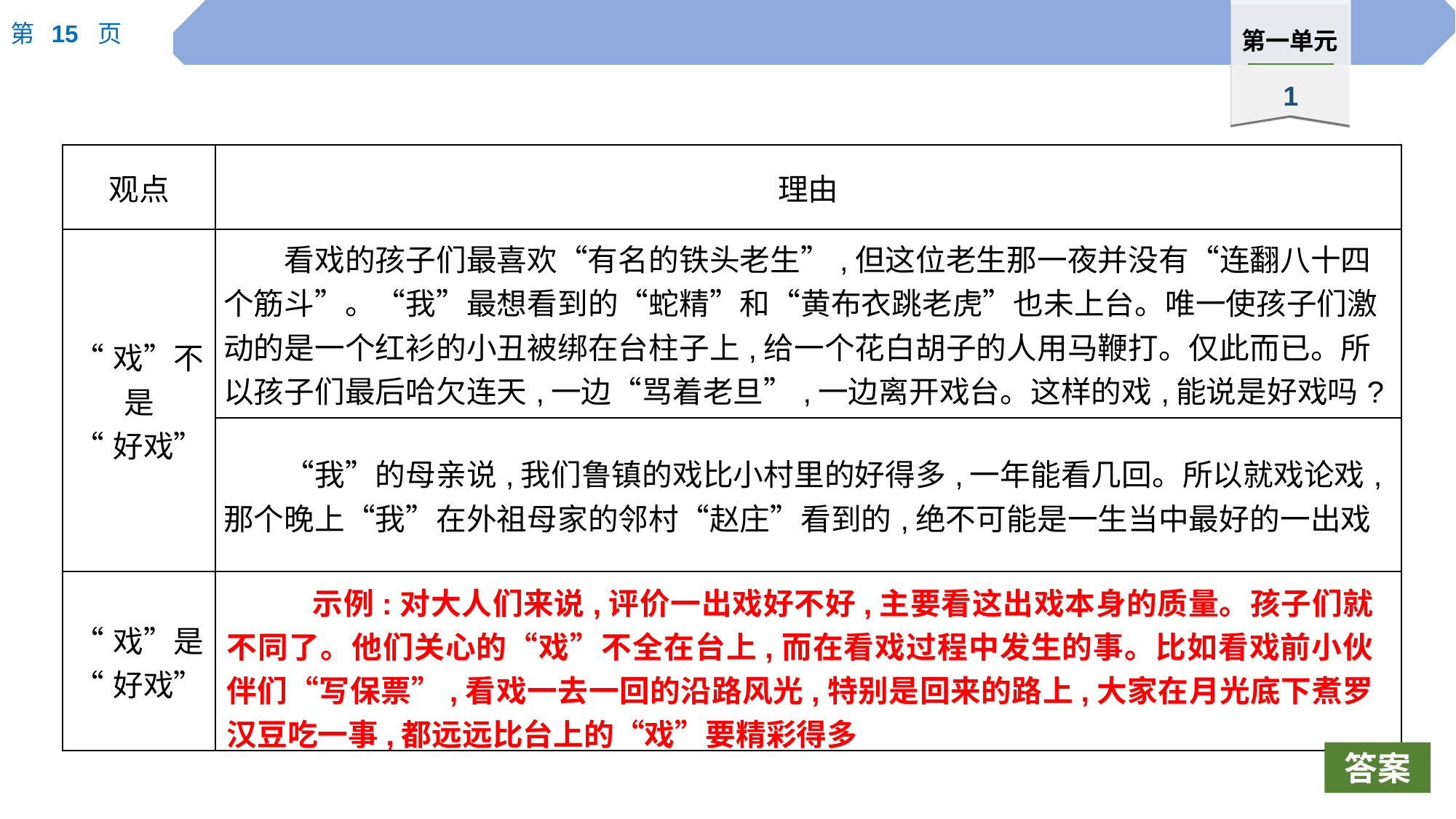

| 观点 | 理由 |
| --- | --- |
| “戏”不是 “好戏” | 看戏的孩子们最喜欢“有名的铁头老生”,但这位老生那一夜并没有“连翻八十四个筋斗”。“我”最想看到的“蛇精”和“黄布衣跳老虎”也未上台。唯一使孩子们激动的是一个红衫的小丑被绑在台柱子上,给一个花白胡子的人用马鞭打。仅此而已。所以孩子们最后哈欠连天,一边“骂着老旦”,一边离开戏台。这样的戏,能说是好戏吗? |
|  | “我”的母亲说,我们鲁镇的戏比小村里的好得多,一年能看几回。所以就戏论戏,那个晚上“我”在外祖母家的邻村“赵庄”看到的,绝不可能是一生当中最好的一出戏 |
| “戏”是 “好戏” |  |
示例:对大人们来说,评价一出戏好不好,主要看这出戏本身的质量。孩子们就不同了。他们关心的“戏”不全在台上,而在看戏过程中发生的事。比如看戏前小伙伴们“写保票”,看戏一去一回的沿路风光,特别是回来的路上,大家在月光底下煮罗汉豆吃一事,都远远比台上的“戏”要精彩得多
答案